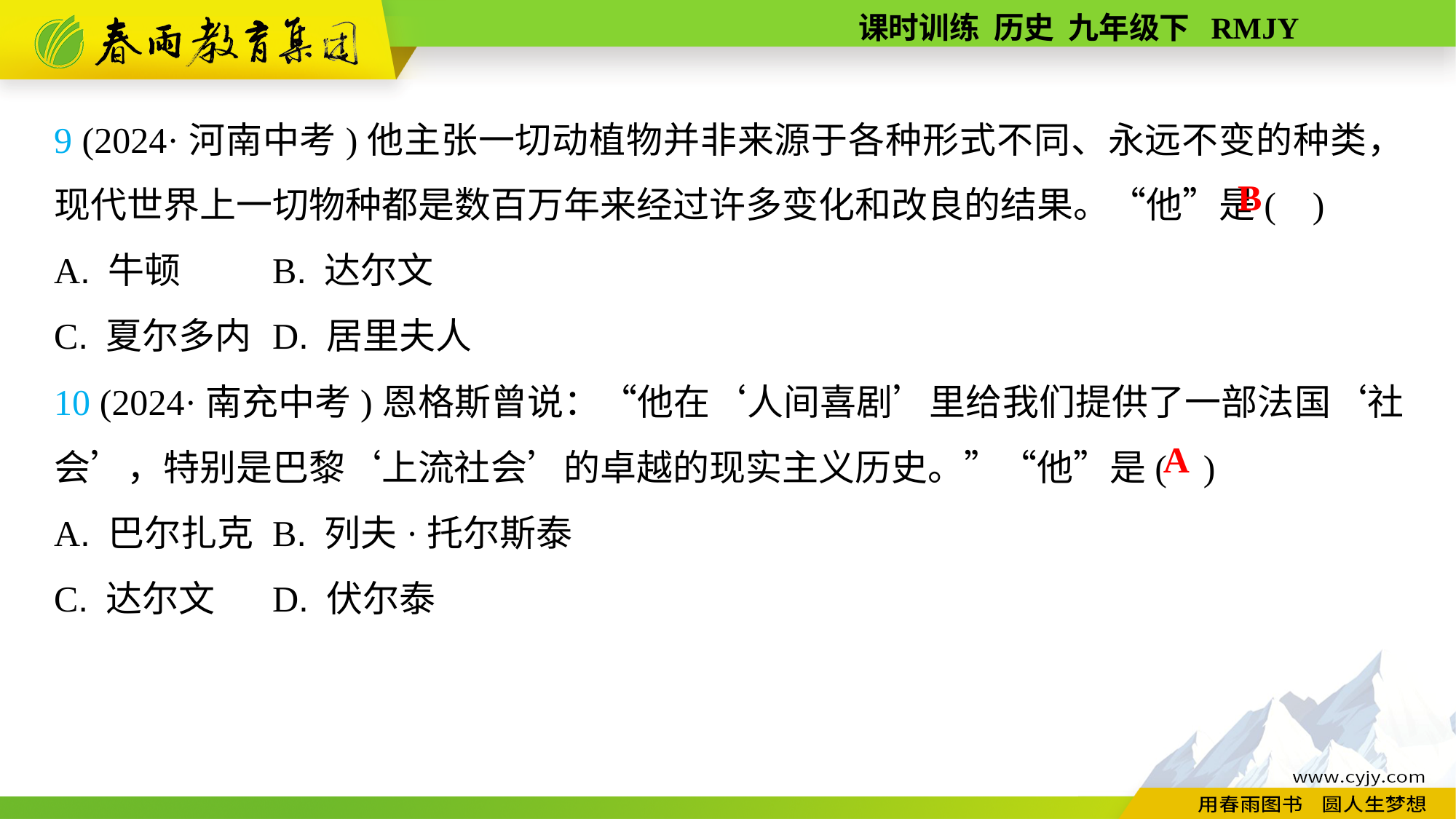

9 (2024·河南中考)他主张一切动植物并非来源于各种形式不同、永远不变的种类，现代世界上一切物种都是数百万年来经过许多变化和改良的结果。“他”是(    )
A. 牛顿	B. 达尔文
C. 夏尔多内	D. 居里夫人
10 (2024·南充中考)恩格斯曾说：“他在‘人间喜剧’里给我们提供了一部法国‘社会’，特别是巴黎‘上流社会’的卓越的现实主义历史。”“他”是(    )
A. 巴尔扎克	B. 列夫·托尔斯泰
C. 达尔文	D. 伏尔泰

B
A